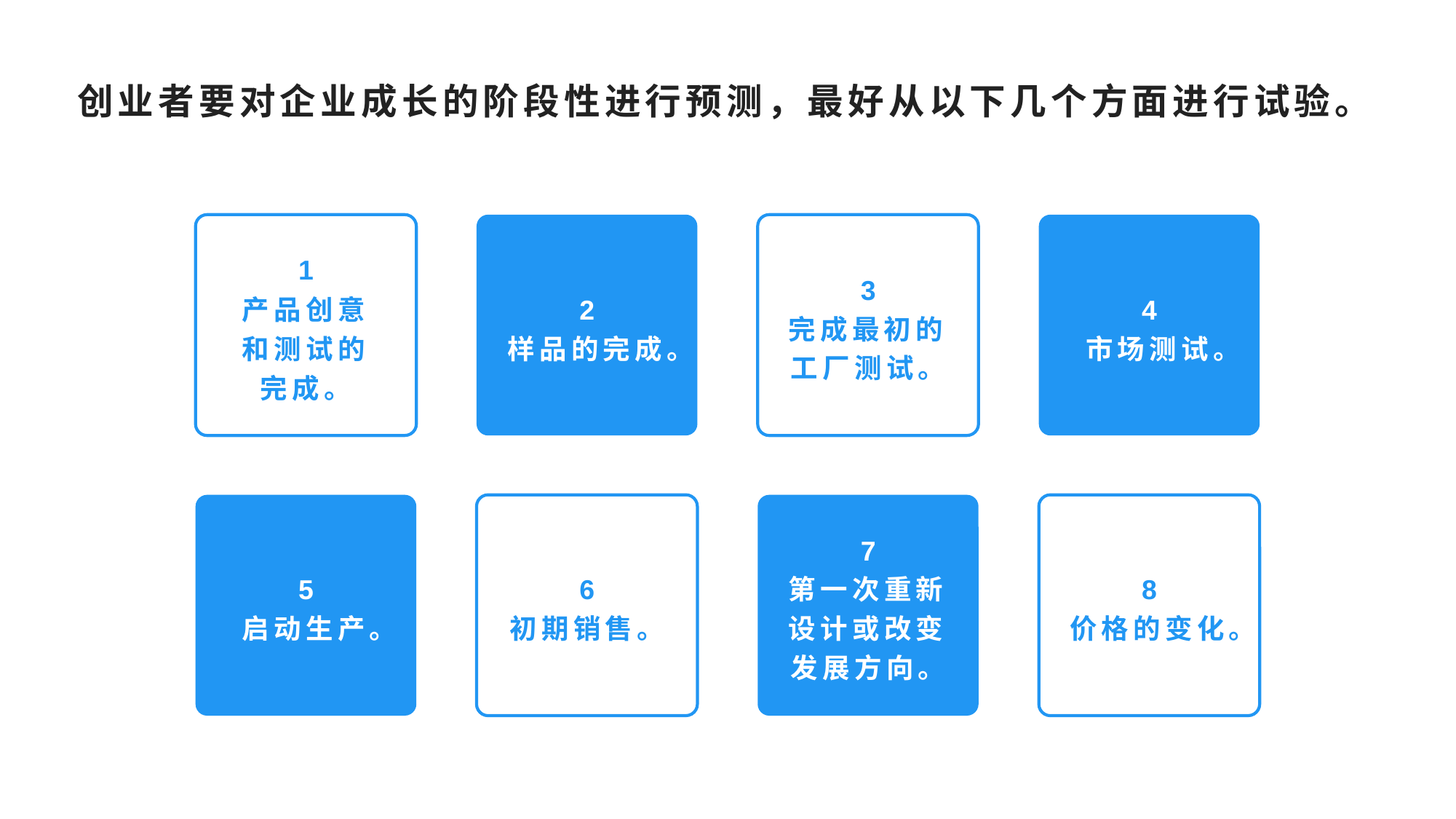

创业者要对企业成长的阶段性进行预测，最好从以下几个方面进行试验。

1
产品创意和测试的完成。
3
完成最初的工厂测试。
4
市场测试。
2
样品的完成。

7
第一次重新设计或改变发展方向。
5
启动生产。
6
初期销售。
8
价格的变化。